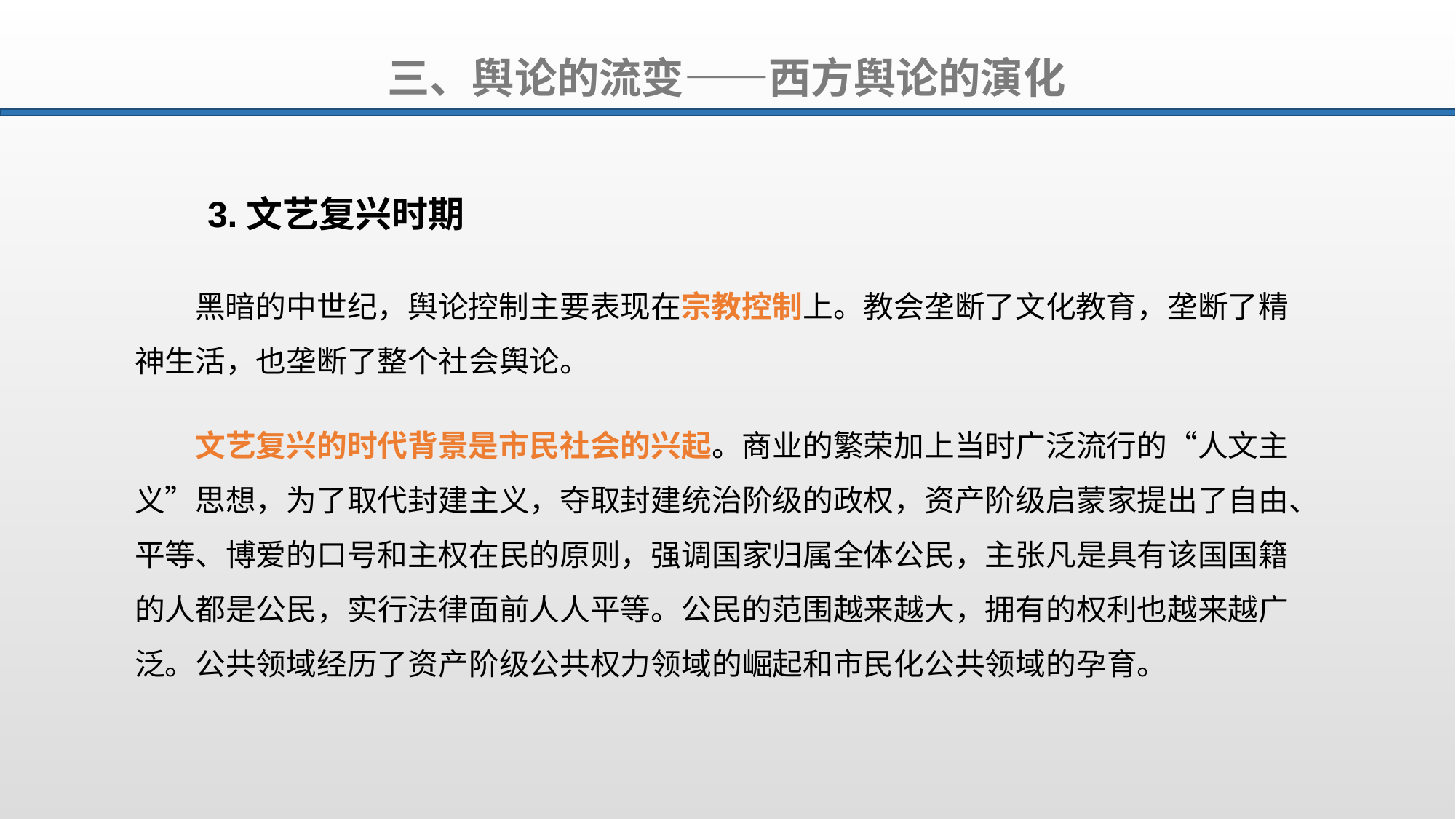

三、舆论的流变——西方舆论的演化

3.文艺复兴时期
黑暗的中世纪，舆论控制主要表现在宗教控制上。教会垄断了文化教育，垄断了精神生活，也垄断了整个社会舆论。
文艺复兴的时代背景是市民社会的兴起。商业的繁荣加上当时广泛流行的“人文主义”思想，为了取代封建主义，夺取封建统治阶级的政权，资产阶级启蒙家提出了自由、平等、博爱的口号和主权在民的原则，强调国家归属全体公民，主张凡是具有该国国籍的人都是公民，实行法律面前人人平等。公民的范围越来越大，拥有的权利也越来越广泛。公共领域经历了资产阶级公共权力领域的崛起和市民化公共领域的孕育。